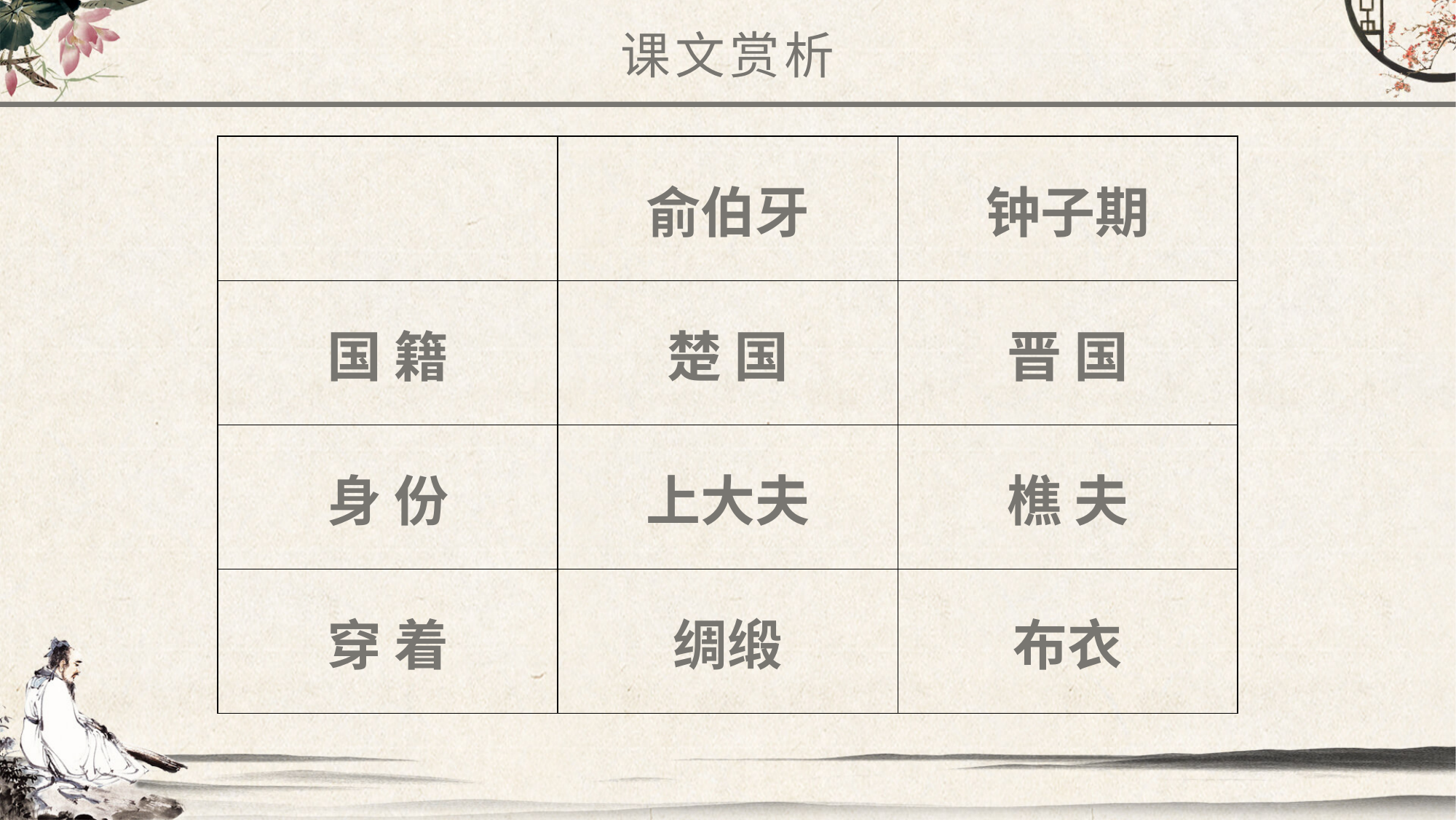

课文赏析

|  | 俞伯牙 | 钟子期 |
| --- | --- | --- |
| 国 籍 | 楚 国 | 晋 国 |
| 身 份 | 上大夫 | 樵 夫 |
| 穿 着 | 绸缎 | 布衣 |